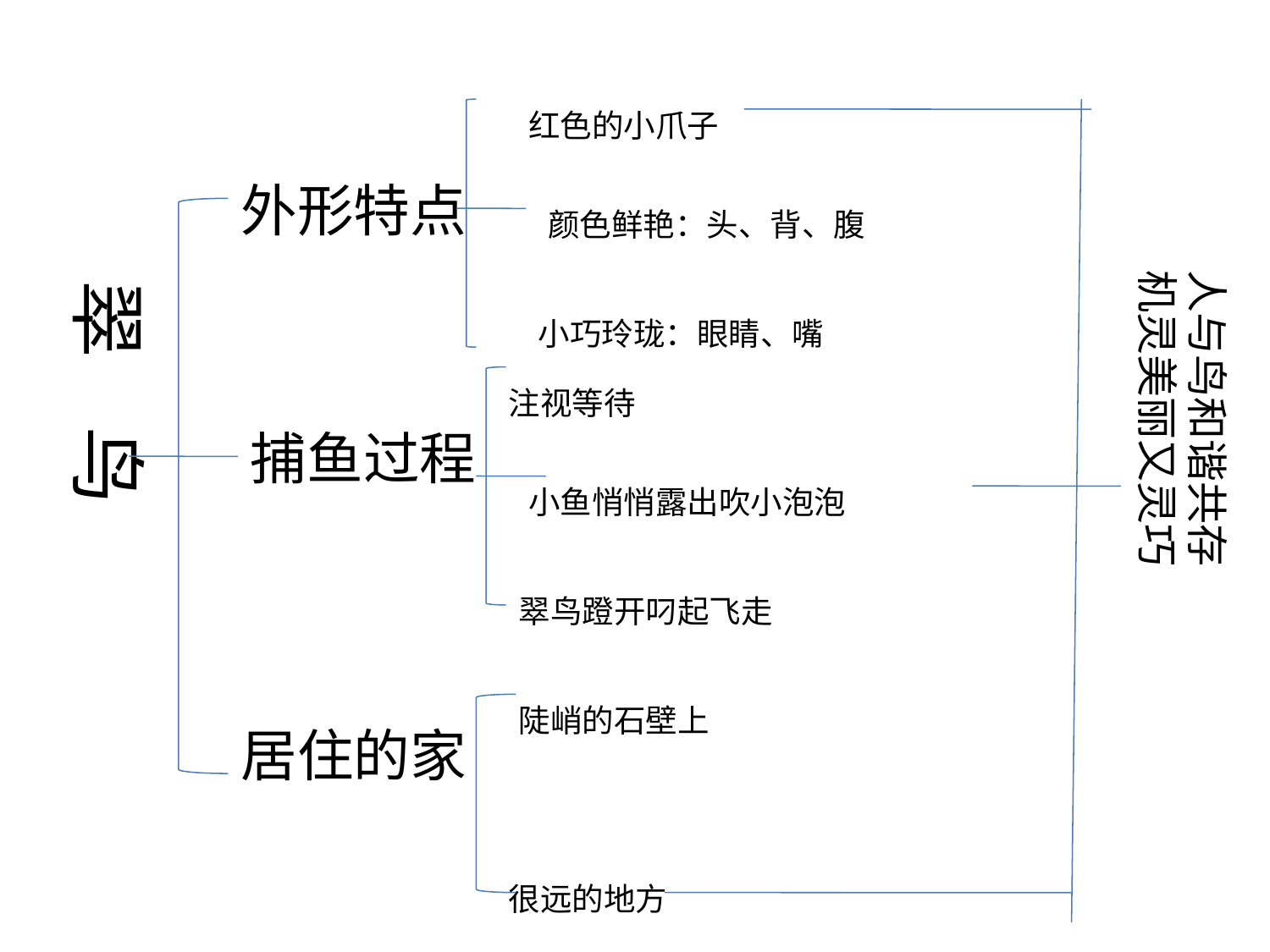

红色的小爪子
外形特点

颜色鲜艳：头、背、腹
机灵美丽又灵巧
人与鸟和谐共存
翠    鸟
小巧玲珑：眼睛、嘴

注视等待
捕鱼过程
小鱼悄悄露出吹小泡泡
翠鸟蹬开叼起飞走

陡峭的石壁上
居住的家
很远的地方